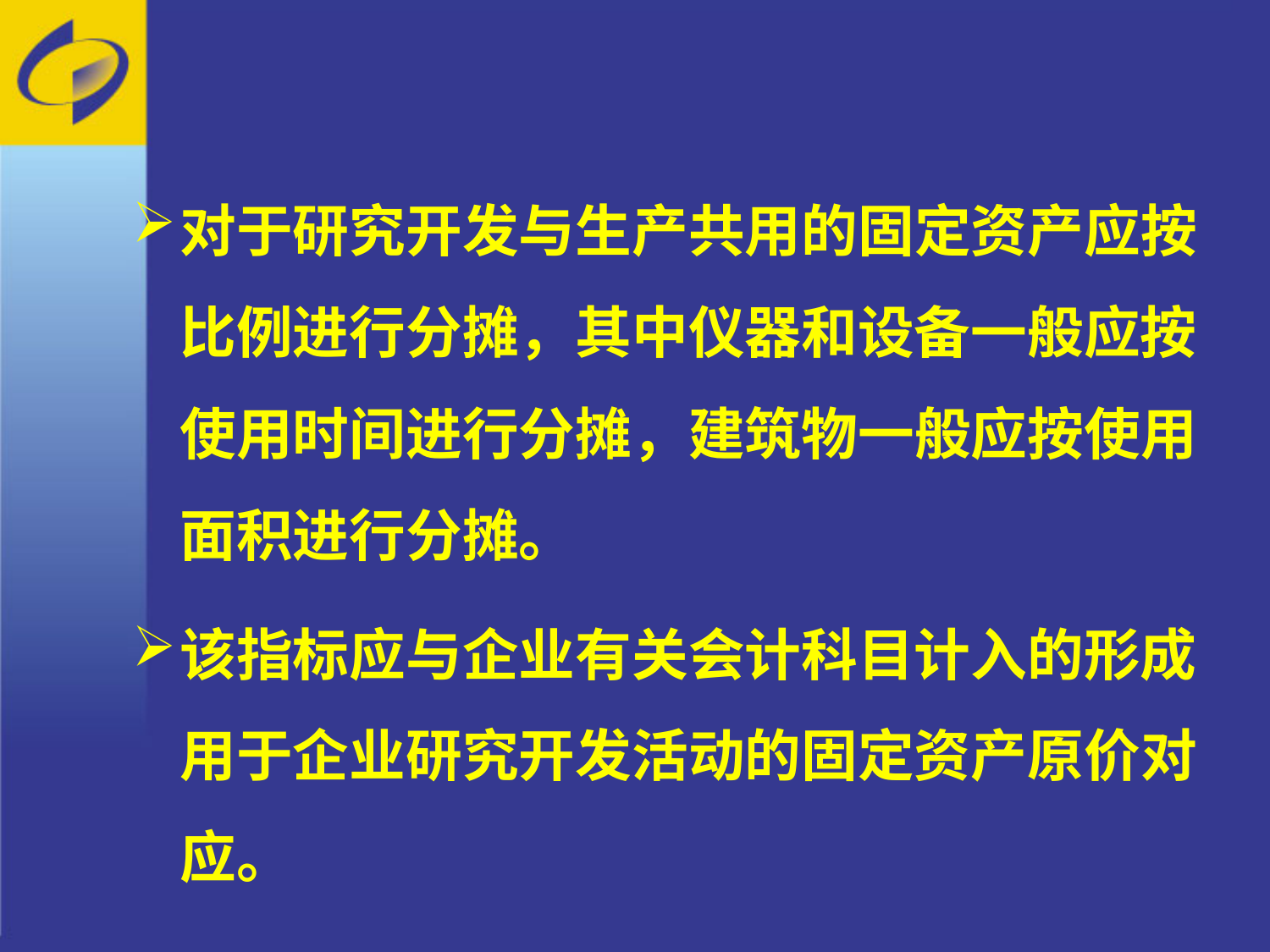

对于研究开发与生产共用的固定资产应按比例进行分摊，其中仪器和设备一般应按使用时间进行分摊，建筑物一般应按使用面积进行分摊。
该指标应与企业有关会计科目计入的形成用于企业研究开发活动的固定资产原价对应。